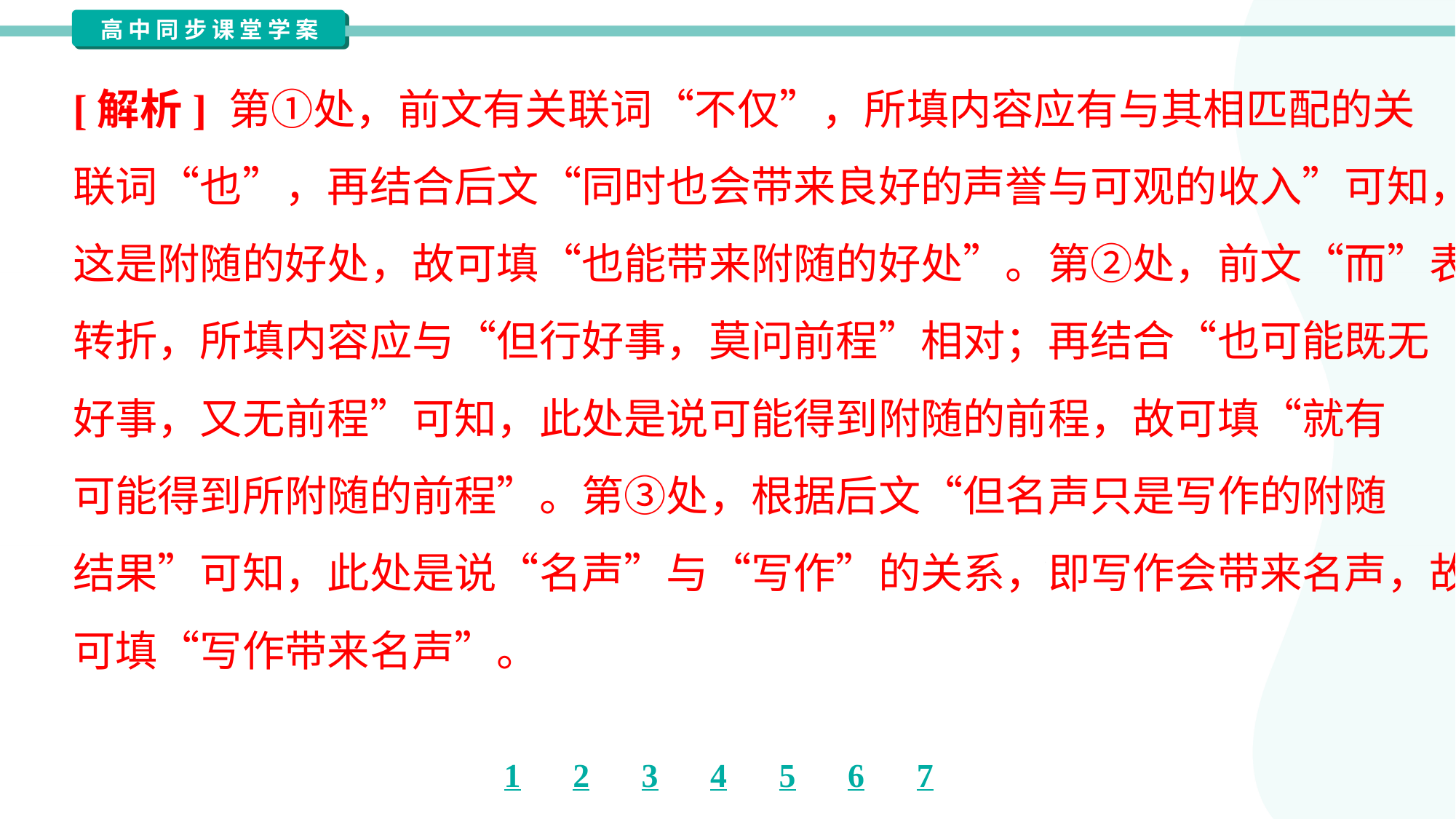

[解析] 第①处，前文有关联词“不仅”，所填内容应有与其相匹配的关
联词“也”，再结合后文“同时也会带来良好的声誉与可观的收入”可知，
这是附随的好处，故可填“也能带来附随的好处”。第②处，前文“而”表
转折，所填内容应与“但行好事，莫问前程”相对；再结合“也可能既无
好事，又无前程”可知，此处是说可能得到附随的前程，故可填“就有
可能得到所附随的前程”。第③处，根据后文“但名声只是写作的附随
结果”可知，此处是说“名声”与“写作”的关系，即写作会带来名声，故
可填“写作带来名声”。